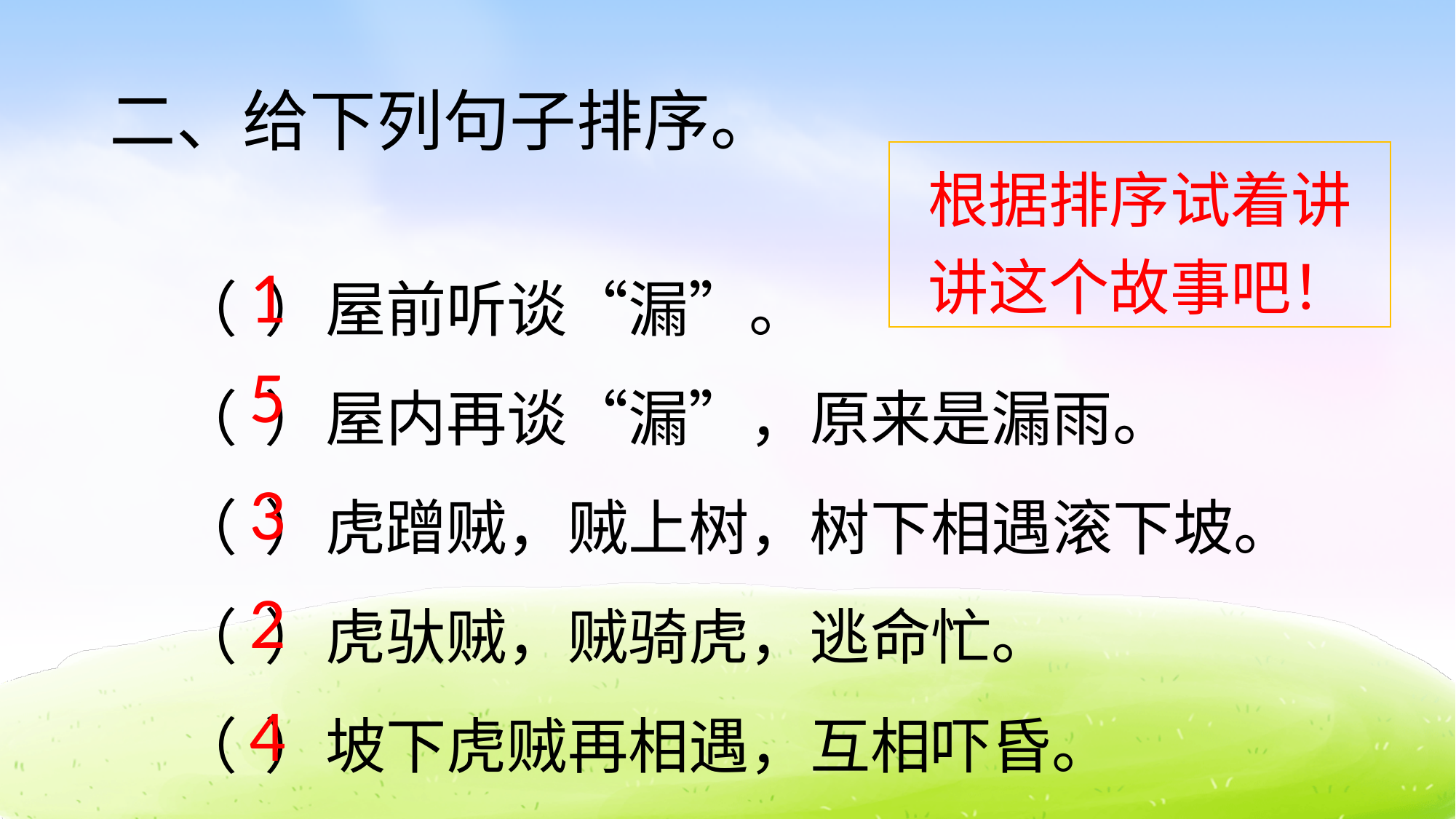

二、给下列句子排序。
根据排序试着讲讲这个故事吧！
（  ）屋前听谈“漏”。
（  ）屋内再谈“漏”，原来是漏雨。
（  ）虎蹭贼，贼上树，树下相遇滚下坡。
（  ）虎驮贼，贼骑虎，逃命忙。
（  ）坡下虎贼再相遇，互相吓昏。
1
5
3
2
4